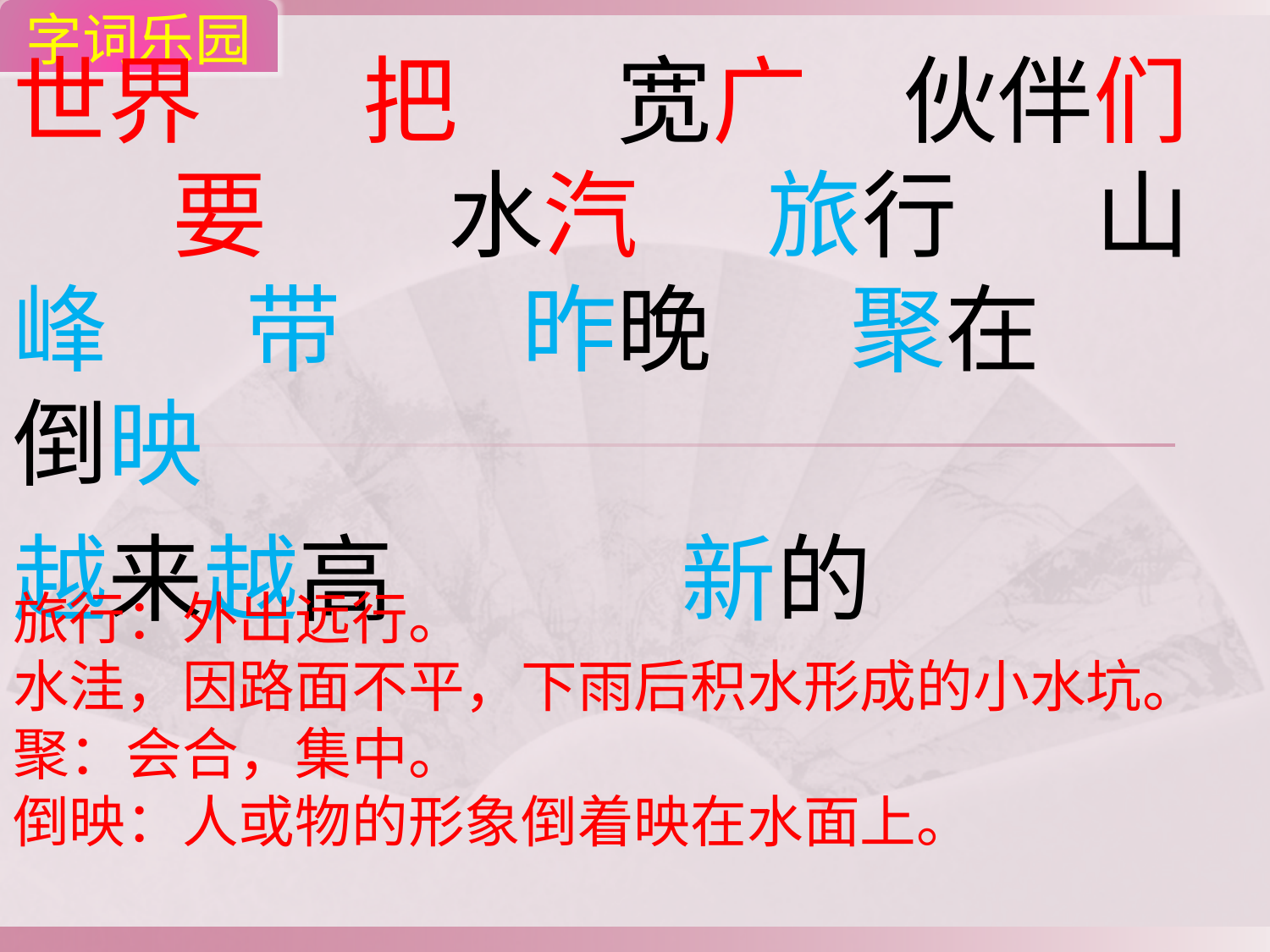

字词乐园
世界　   把　   宽广　伙伴们　   要　    水汽      旅行　  山峰　  带　    昨晚　  聚在　 倒映
越来越高　         新的
旅行：外出远行。
水洼，因路面不平，下雨后积水形成的小水坑。
聚：会合，集中。
倒映：人或物的形象倒着映在水面上。